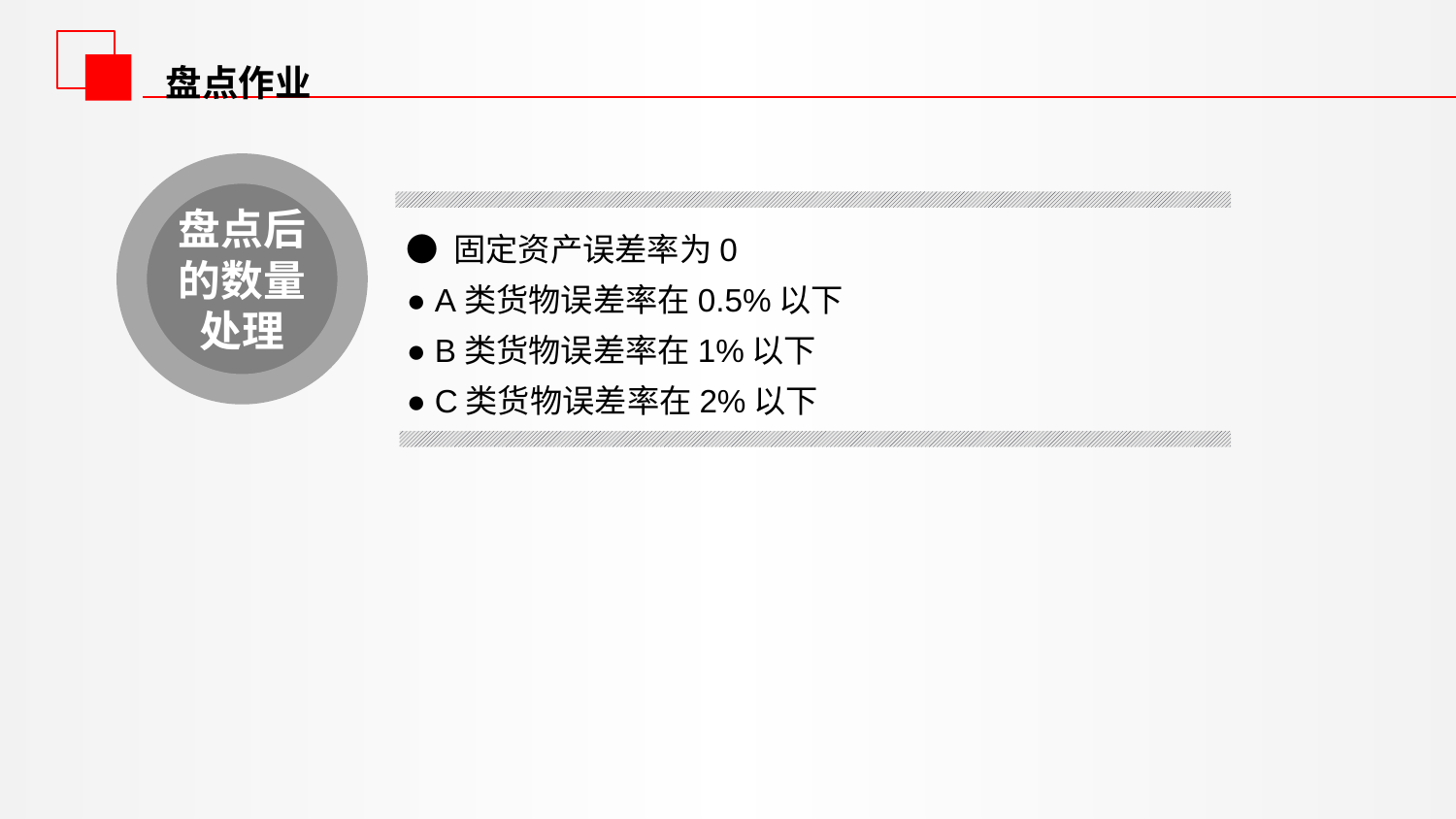

盘点作业
盘点后的数量处理

● 固定资产误差率为0
● A类货物误差率在0.5%以下
● B类货物误差率在1%以下
● C类货物误差率在2%以下